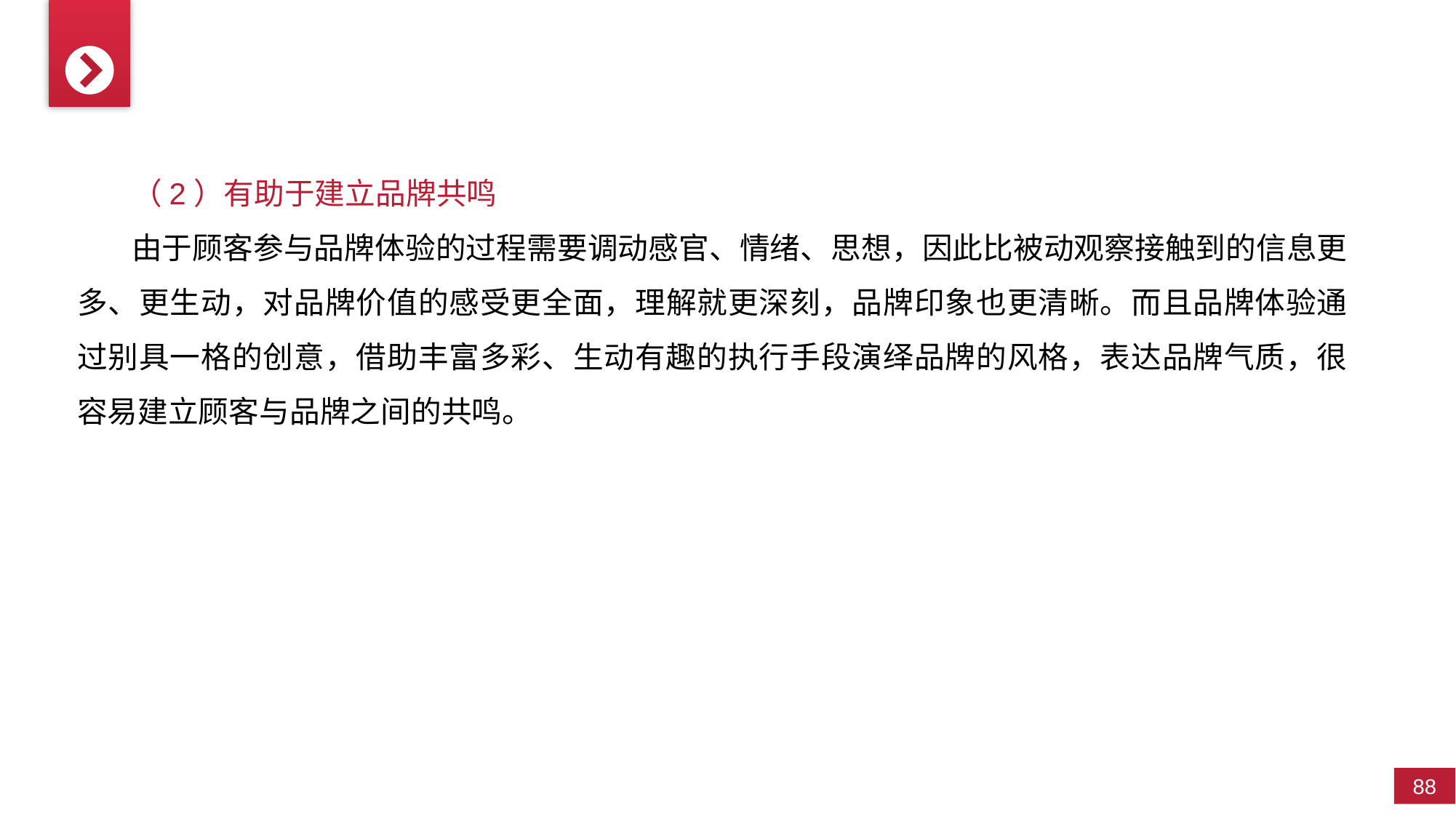

（2）有助于建立品牌共鸣
由于顾客参与品牌体验的过程需要调动感官、情绪、思想，因此比被动观察接触到的信息更多、更生动，对品牌价值的感受更全面，理解就更深刻，品牌印象也更清晰。而且品牌体验通过别具一格的创意，借助丰富多彩、生动有趣的执行手段演绎品牌的风格，表达品牌气质，很容易建立顾客与品牌之间的共鸣。